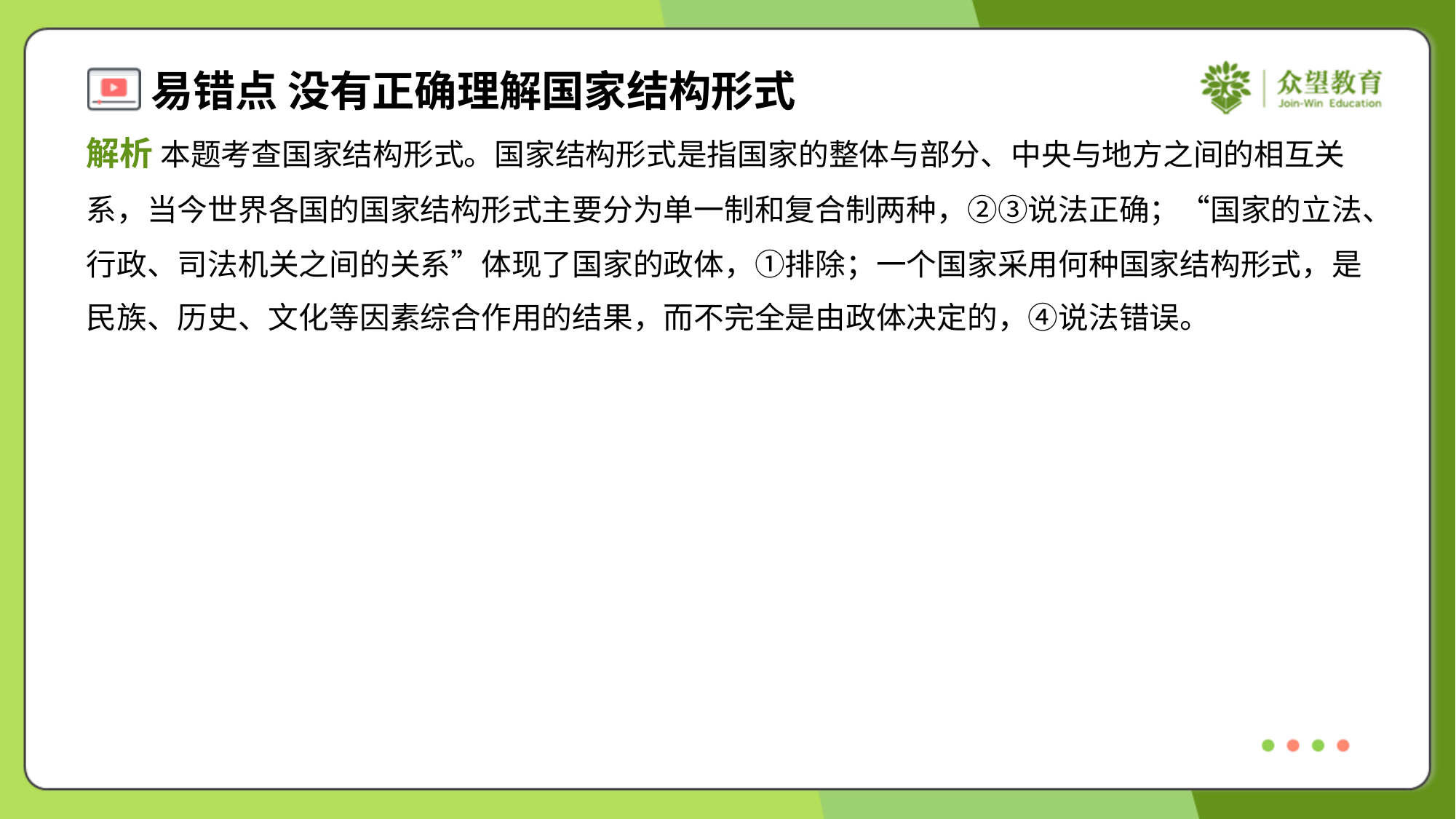

解析 本题考查国家结构形式。国家结构形式是指国家的整体与部分、中央与地方之间的相互关
系，当今世界各国的国家结构形式主要分为单一制和复合制两种，②③说法正确；“国家的立法、
行政、司法机关之间的关系”体现了国家的政体，①排除；一个国家采用何种国家结构形式，是
民族、历史、文化等因素综合作用的结果，而不完全是由政体决定的，④说法错误。